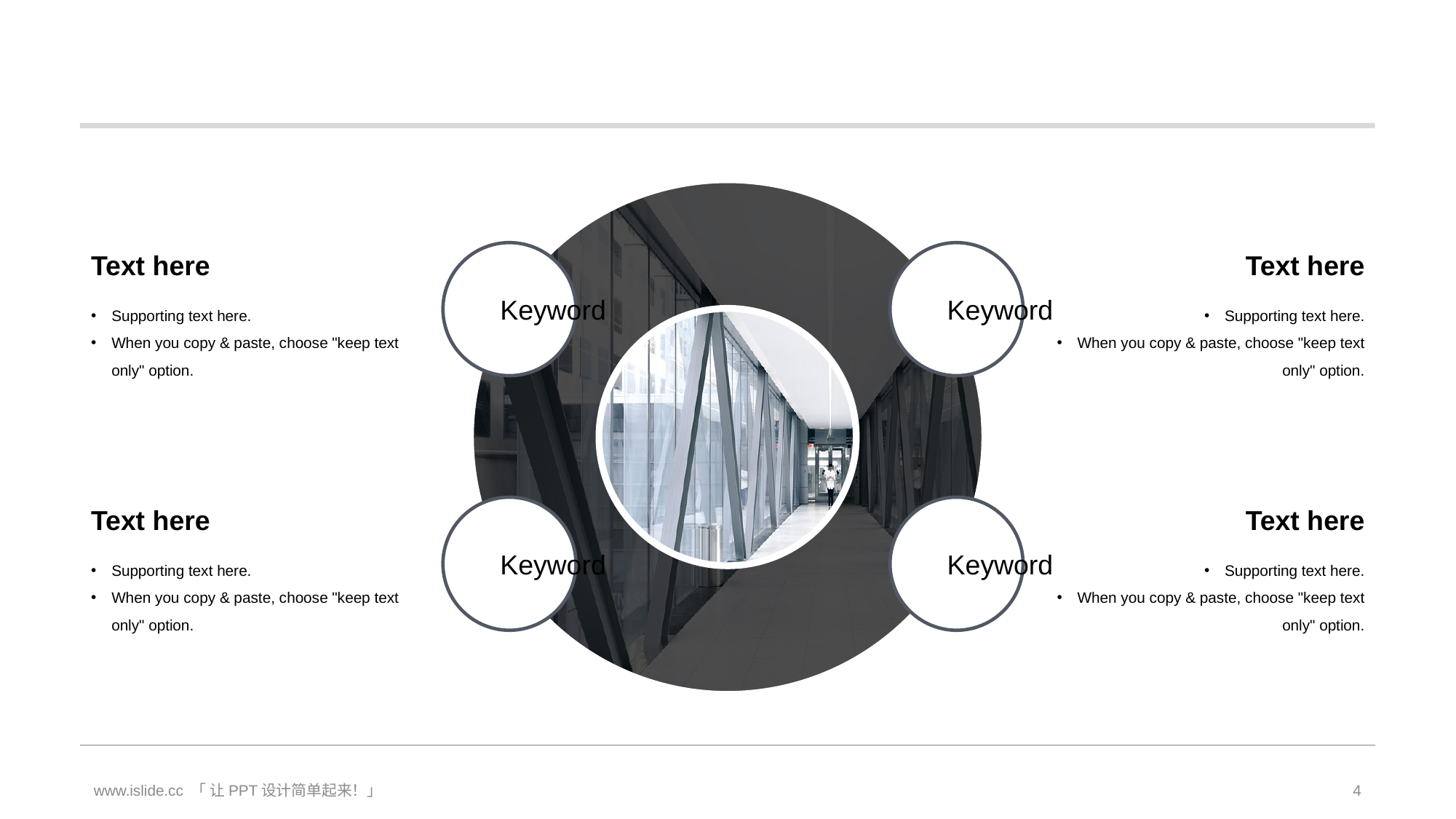

#

Text here
Keyword
Keyword
Text here
Supporting text here.
When you copy & paste, choose "keep text only" option.
Supporting text here.
When you copy & paste, choose "keep text only" option.
Text here
Keyword
Keyword
Text here
Supporting text here.
When you copy & paste, choose "keep text only" option.
Supporting text here.
When you copy & paste, choose "keep text only" option.
www.islide.cc 「 让PPT设计简单起来！」
4